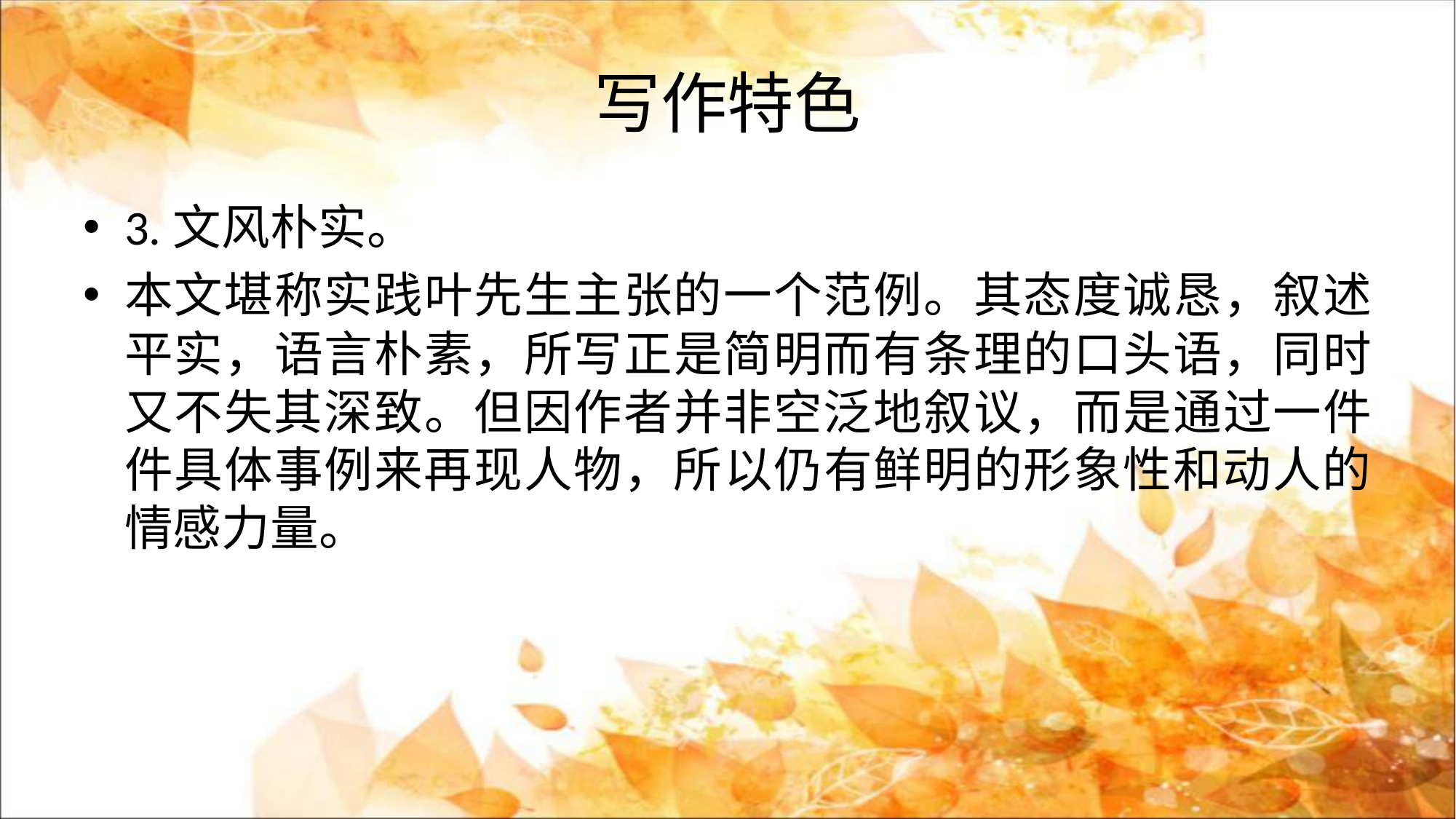

# 写作特色
3.文风朴实。
本文堪称实践叶先生主张的一个范例。其态度诚恳，叙述平实，语言朴素，所写正是简明而有条理的口头语，同时又不失其深致。但因作者并非空泛地叙议，而是通过一件件具体事例来再现人物，所以仍有鲜明的形象性和动人的情感力量。